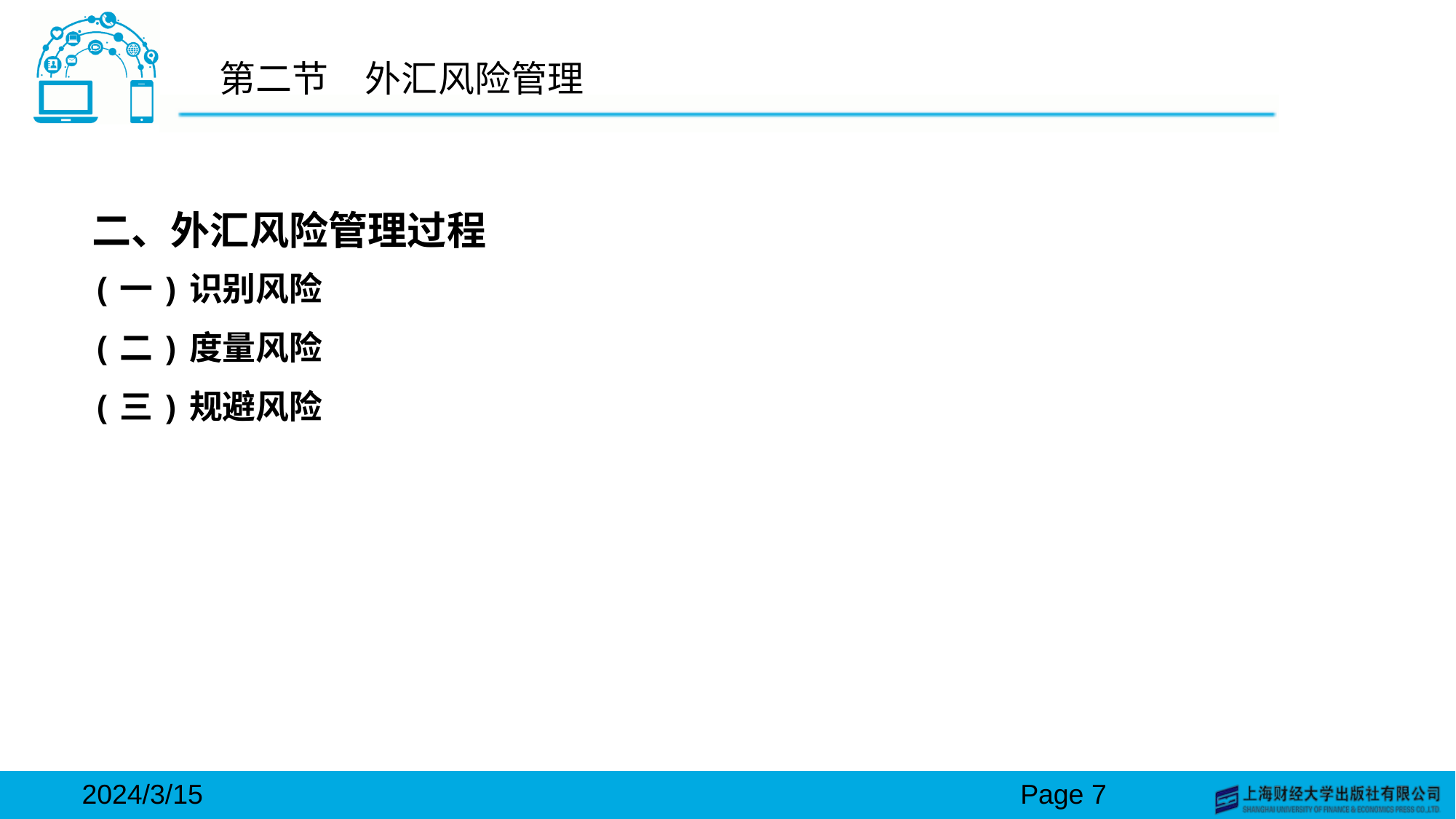

# 第二节　外汇风险管理
二、外汇风险管理过程
(一)识别风险
(二)度量风险
(三)规避风险

2024/3/15
Page 7